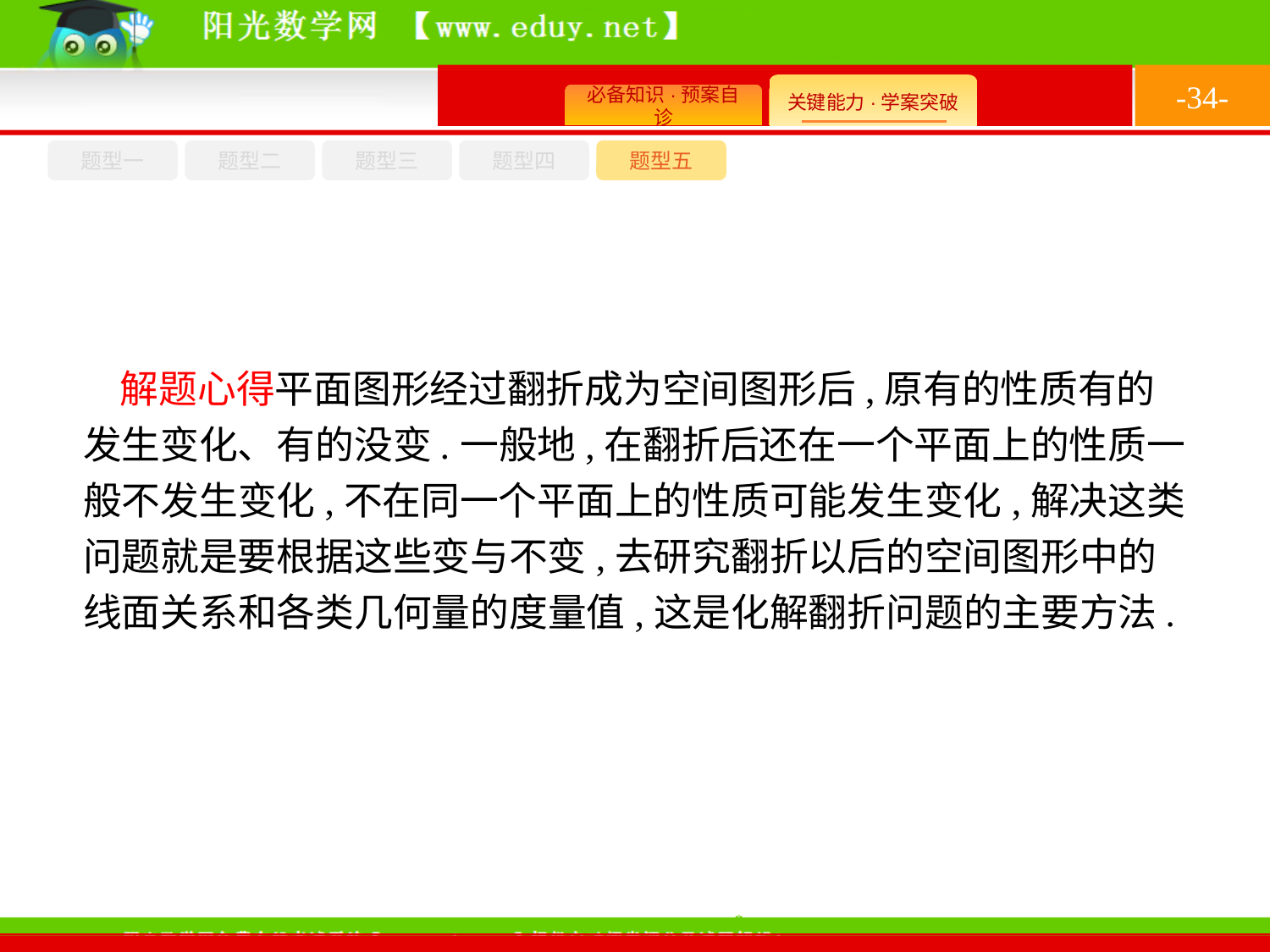

-34-
题型四
题型五
题型一
题型三
题型二
解题心得平面图形经过翻折成为空间图形后,原有的性质有的发生变化、有的没变.一般地,在翻折后还在一个平面上的性质一般不发生变化,不在同一个平面上的性质可能发生变化,解决这类问题就是要根据这些变与不变,去研究翻折以后的空间图形中的线面关系和各类几何量的度量值,这是化解翻折问题的主要方法.